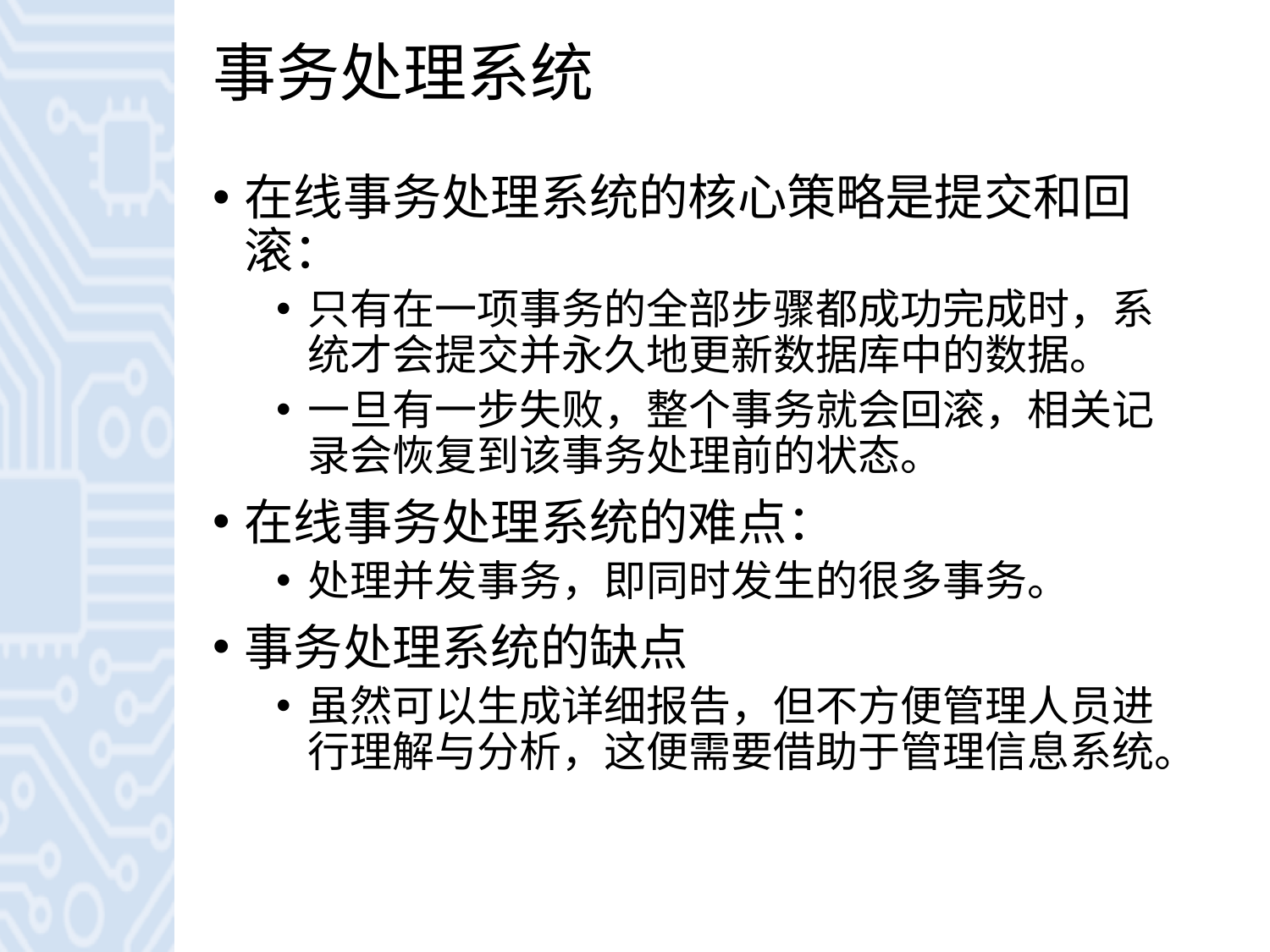

# 事务处理系统
在线事务处理系统的核心策略是提交和回滚：
只有在一项事务的全部步骤都成功完成时，系统才会提交并永久地更新数据库中的数据。
一旦有一步失败，整个事务就会回滚，相关记录会恢复到该事务处理前的状态。
在线事务处理系统的难点：
处理并发事务，即同时发生的很多事务。
事务处理系统的缺点
虽然可以生成详细报告，但不方便管理人员进行理解与分析，这便需要借助于管理信息系统。